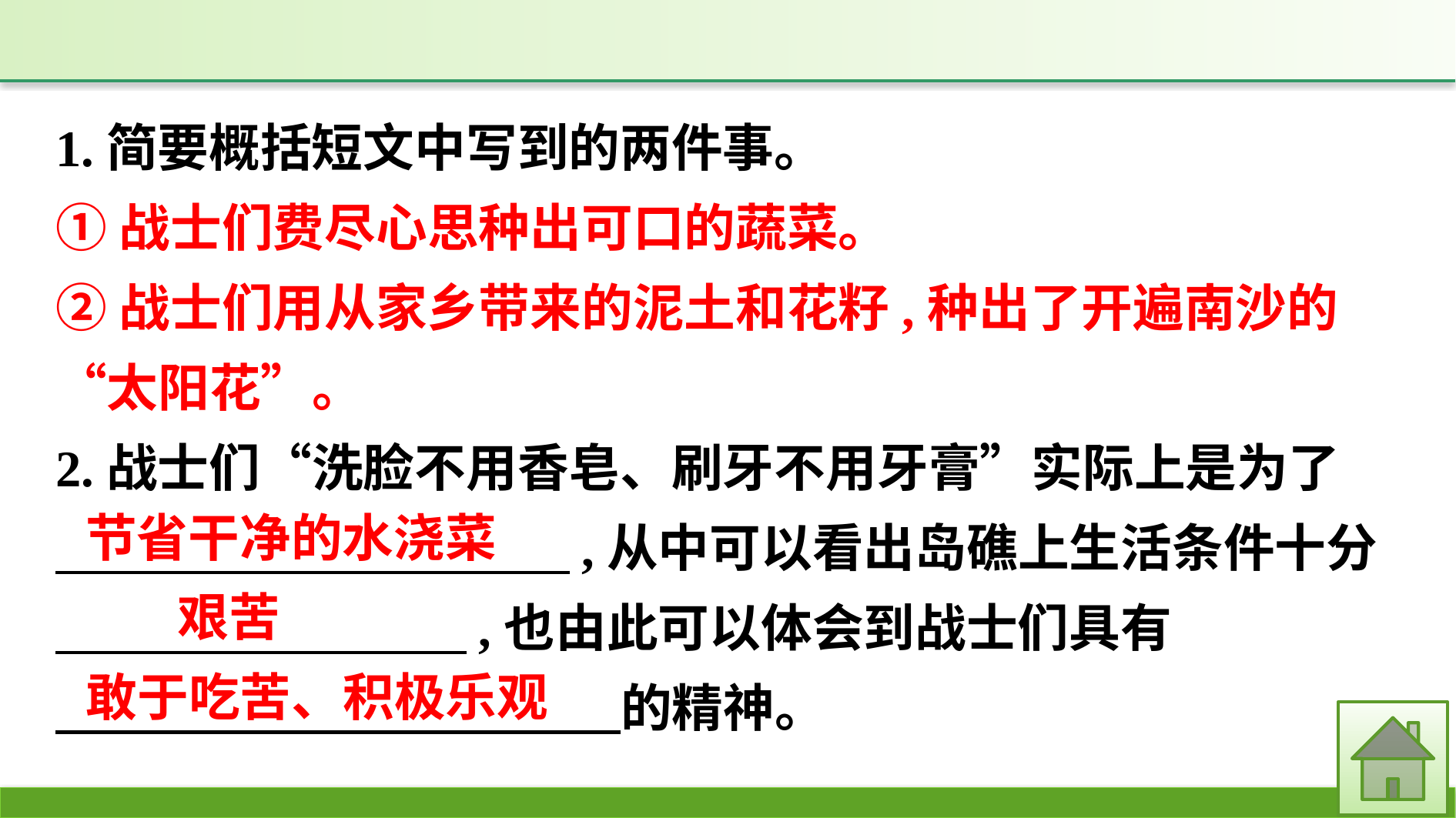

1.简要概括短文中写到的两件事。
①战士们费尽心思种出可口的蔬菜。
②战士们用从家乡带来的泥土和花籽,种出了开遍南沙的“太阳花”。
2.战士们“洗脸不用香皂、刷牙不用牙膏”实际上是为了
　　　　　　　　　　,从中可以看出岛礁上生活条件十分
　　　　　　　　,也由此可以体会到战士们具有
　　　　　　　　　　　的精神。
节省干净的水浇菜
艰苦
敢于吃苦、积极乐观